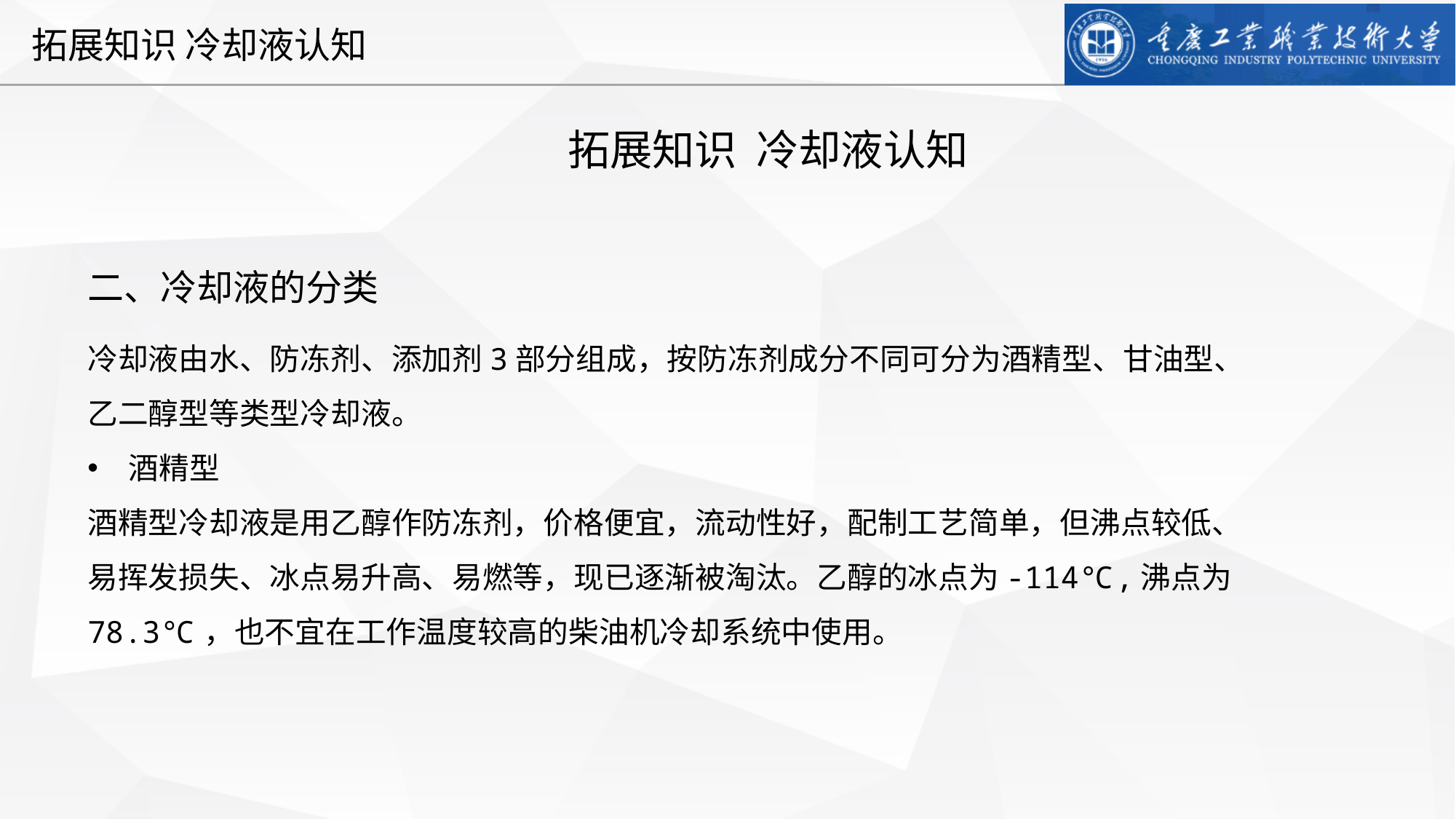

拓展知识  冷却液认知
二、冷却液的分类
冷却液由水、防冻剂、添加剂3部分组成，按防冻剂成分不同可分为酒精型、甘油型、乙二醇型等类型冷却液。
酒精型
酒精型冷却液是用乙醇作防冻剂，价格便宜，流动性好，配制工艺简单，但沸点较低、易挥发损失、冰点易升高、易燃等，现已逐渐被淘汰。乙醇的冰点为-114℃,沸点为78.3℃，也不宜在工作温度较高的柴油机冷却系统中使用。